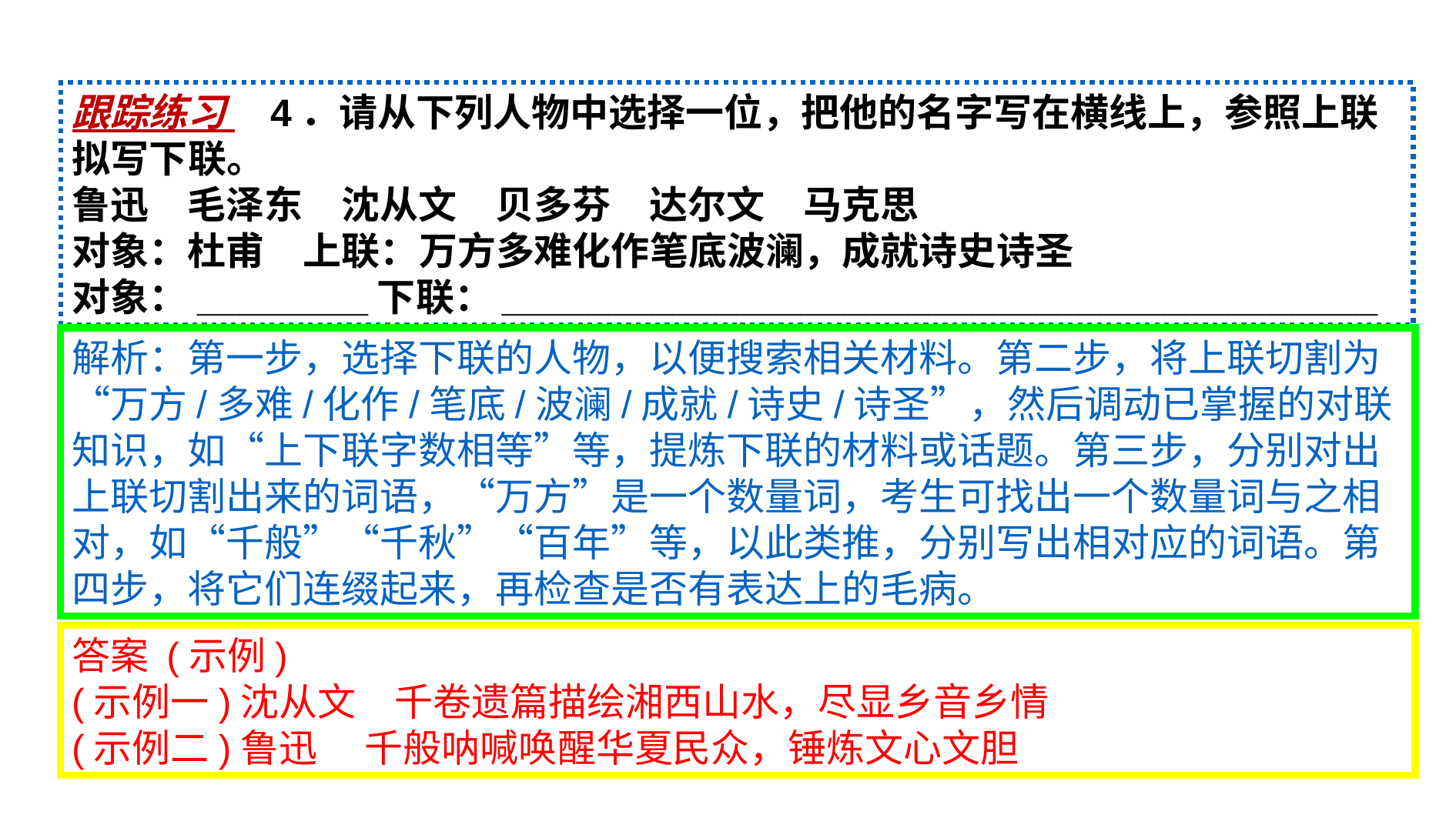

跟踪练习    4．请从下列人物中选择一位，把他的名字写在横线上，参照上联拟写下联。
鲁迅　毛泽东　沈从文　贝多芬　达尔文　马克思
对象：杜甫　上联：万方多难化作笔底波澜，成就诗史诗圣
对象：________下联：_________________________________________
解析：第一步，选择下联的人物，以便搜索相关材料。第二步，将上联切割为“万方/多难/化作/笔底/波澜/成就/诗史/诗圣”，然后调动已掌握的对联知识，如“上下联字数相等”等，提炼下联的材料或话题。第三步，分别对出上联切割出来的词语，“万方”是一个数量词，考生可找出一个数量词与之相对，如“千般”“千秋”“百年”等，以此类推，分别写出相对应的词语。第四步，将它们连缀起来，再检查是否有表达上的毛病。
答案 (示例)
(示例一)沈从文　千卷遗篇描绘湘西山水，尽显乡音乡情
(示例二)鲁迅　 千般呐喊唤醒华夏民众，锤炼文心文胆